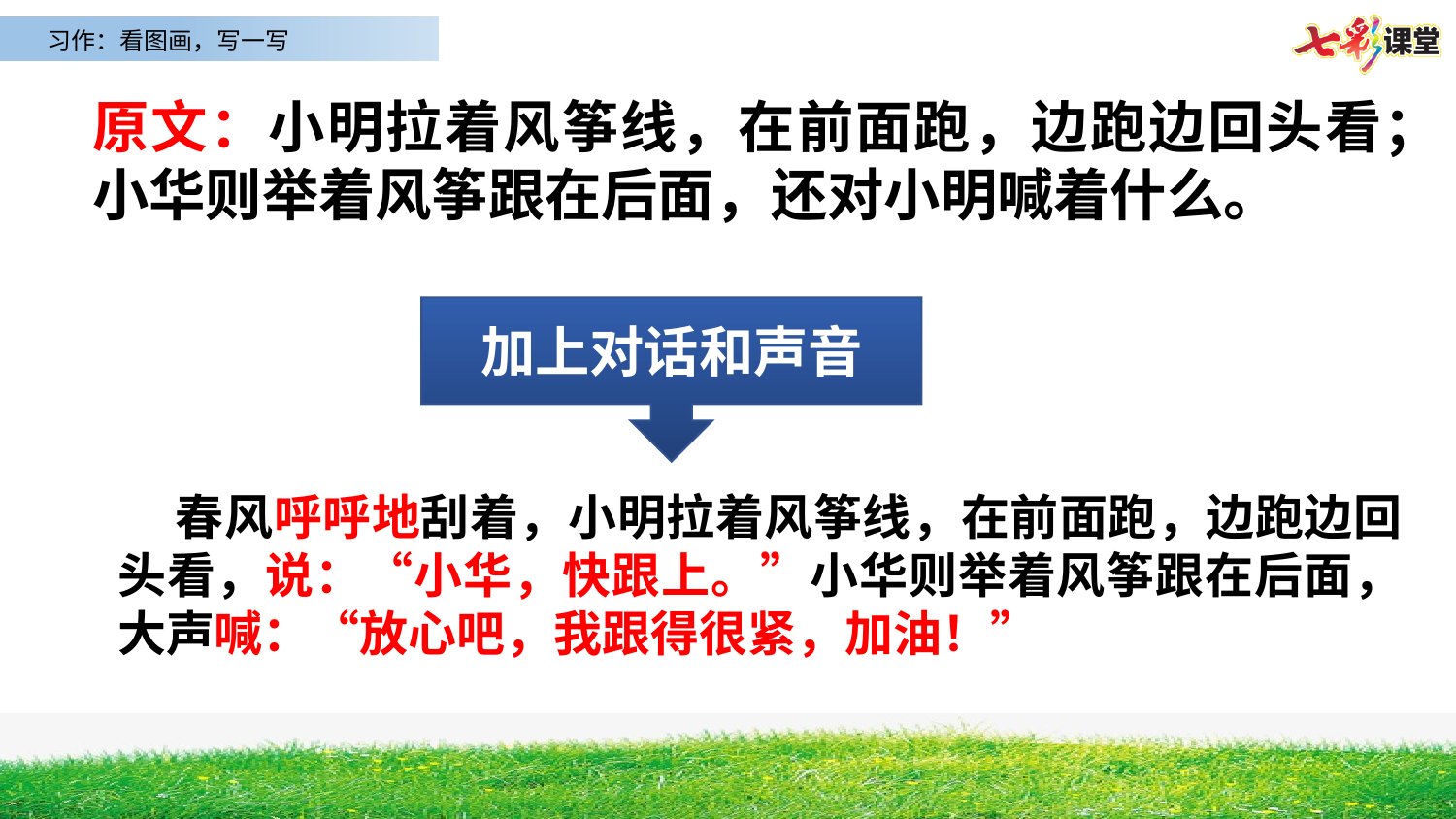

原文：小明拉着风筝线，在前面跑，边跑边回头看；小华则举着风筝跟在后面，还对小明喊着什么。
加上对话和声音
    春风呼呼地刮着，小明拉着风筝线，在前面跑，边跑边回头看，说：“小华，快跟上。”小华则举着风筝跟在后面，大声喊：“放心吧，我跟得很紧，加油！”